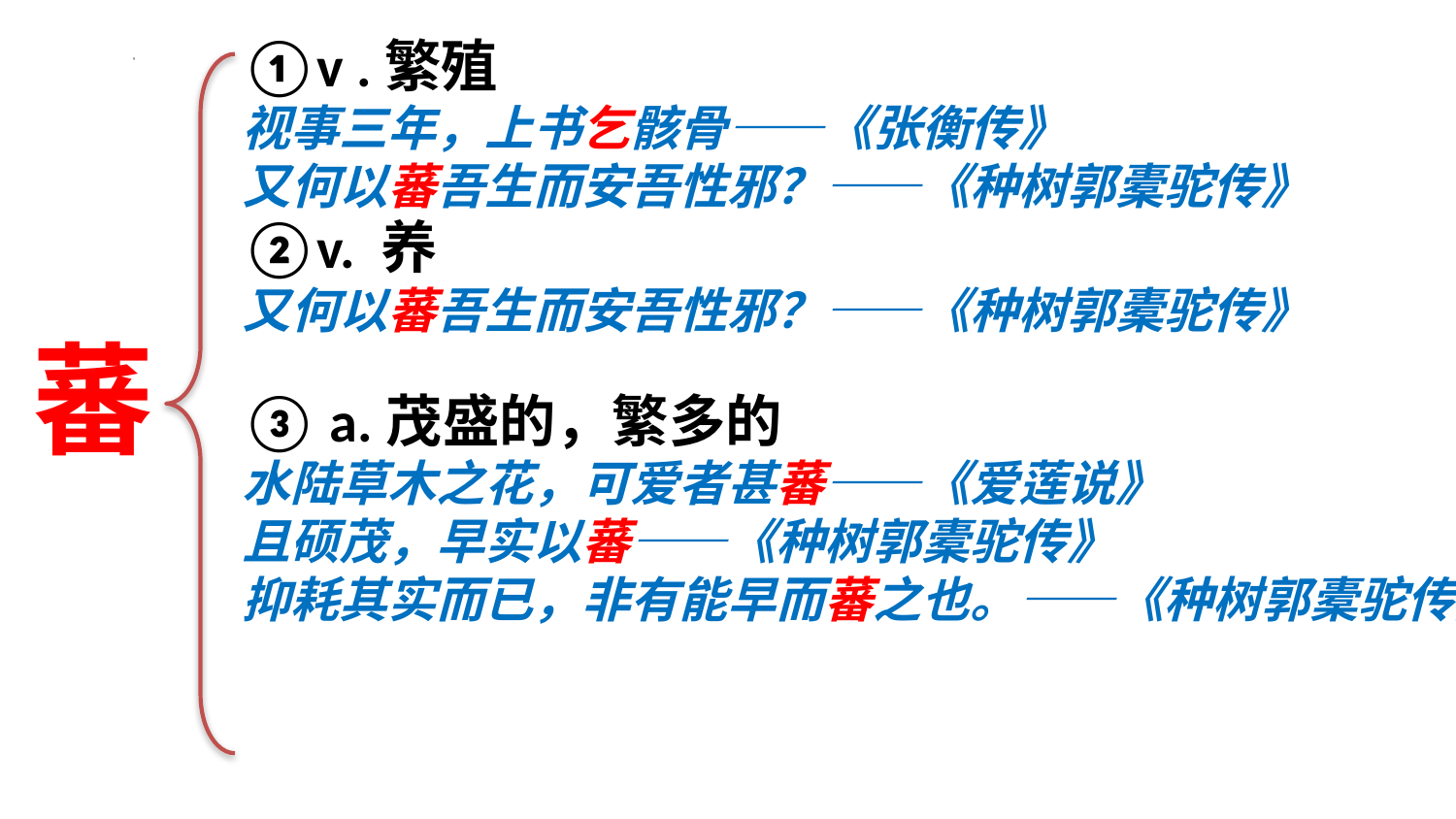

①v .繁殖
视事三年，上书乞骸骨——《张衡传》
又何以蕃吾生而安吾性邪？——《种树郭橐驼传》

②v. 养
又何以蕃吾生而安吾性邪？——《种树郭橐驼传》
蕃
③ a.茂盛的，繁多的
水陆草木之花，可爱者甚蕃——《爱莲说》
且硕茂，早实以蕃——《种树郭橐驼传》
抑耗其实而已，非有能早而蕃之也。——《种树郭橐驼传》